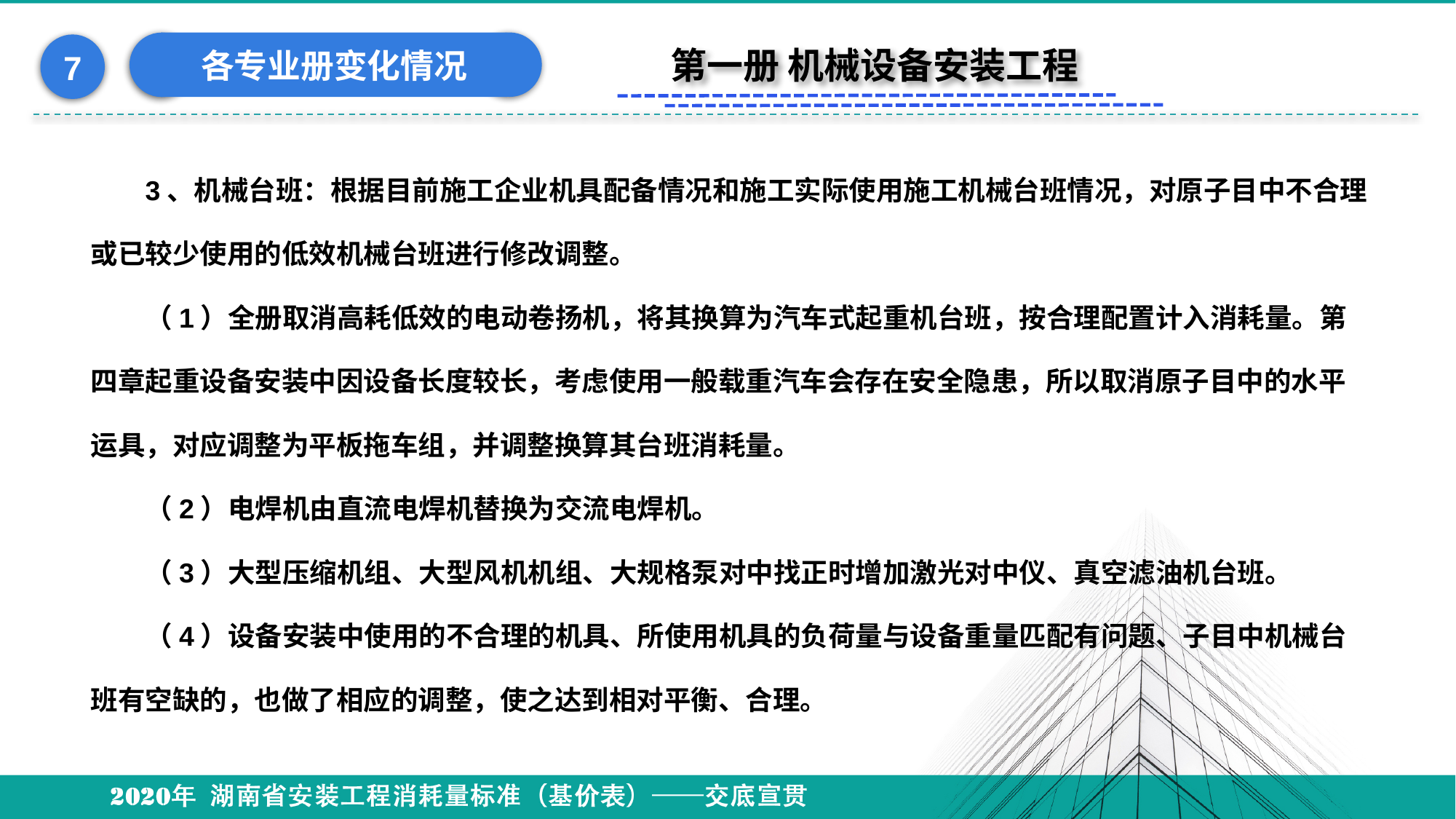

各专业册变化情况

7
第一册 机械设备安装工程
#
3、机械台班：根据目前施工企业机具配备情况和施工实际使用施工机械台班情况，对原子目中不合理或已较少使用的低效机械台班进行修改调整。
（1）全册取消高耗低效的电动卷扬机，将其换算为汽车式起重机台班，按合理配置计入消耗量。第四章起重设备安装中因设备长度较长，考虑使用一般载重汽车会存在安全隐患，所以取消原子目中的水平运具，对应调整为平板拖车组，并调整换算其台班消耗量。
（2）电焊机由直流电焊机替换为交流电焊机。
（3）大型压缩机组、大型风机机组、大规格泵对中找正时增加激光对中仪、真空滤油机台班。
（4）设备安装中使用的不合理的机具、所使用机具的负荷量与设备重量匹配有问题、子目中机械台班有空缺的，也做了相应的调整，使之达到相对平衡、合理。